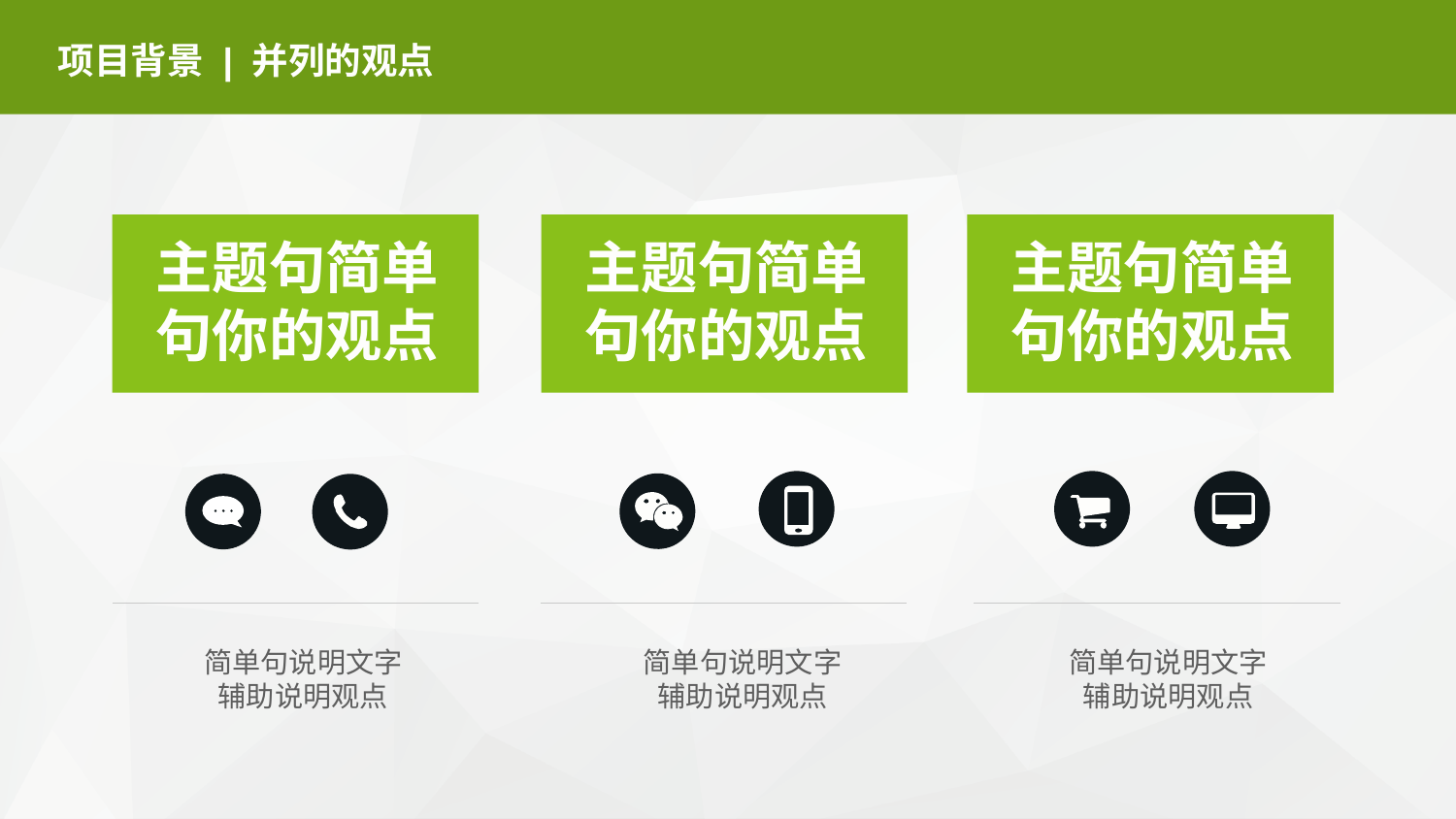

项目背景
| 并列的观点

主题句简单句你的观点

主题句简单句你的观点

主题句简单句你的观点

简单句说明文字
辅助说明观点
简单句说明文字
辅助说明观点
简单句说明文字
辅助说明观点